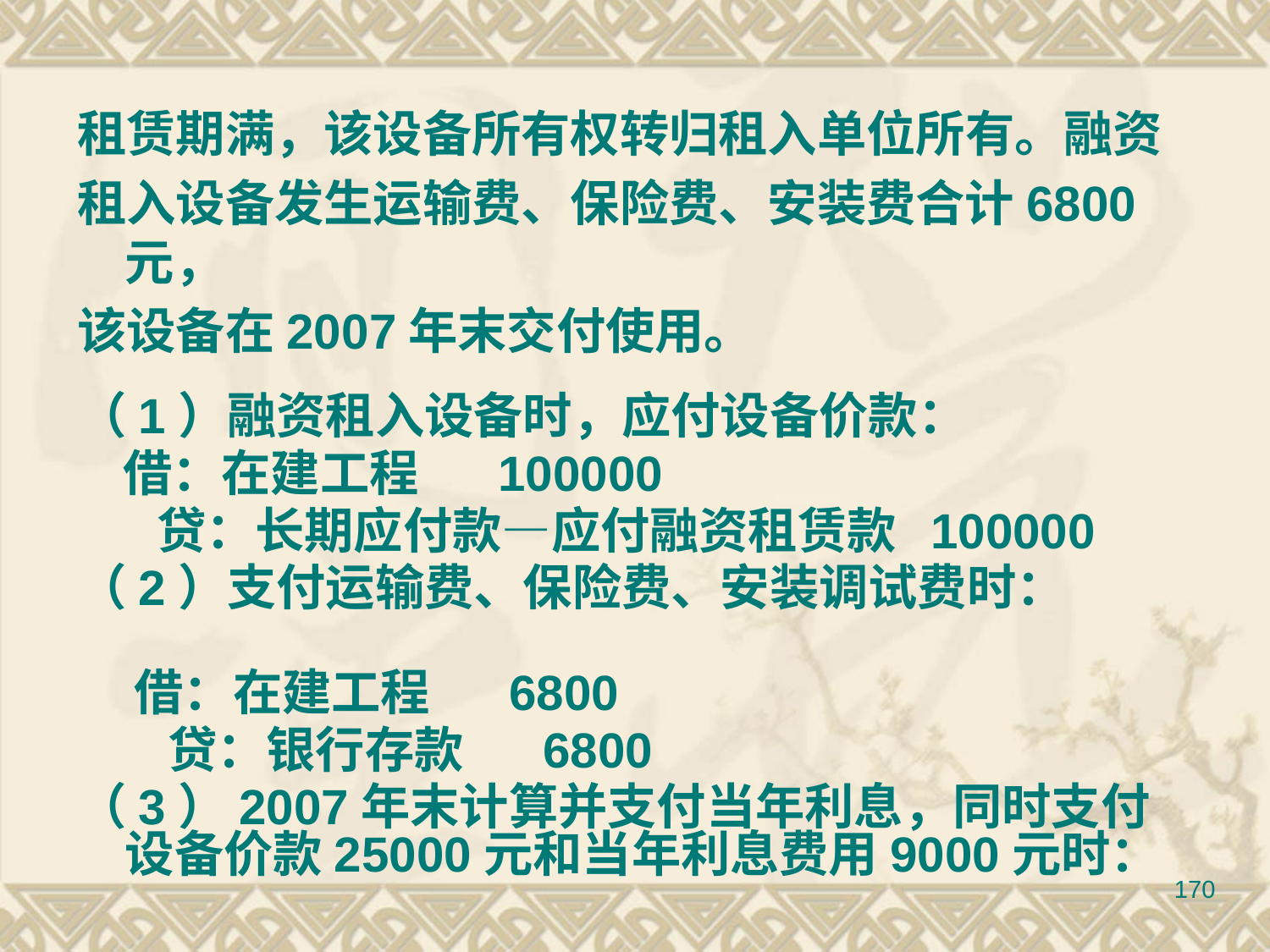

租赁期满，该设备所有权转归租入单位所有。融资
租入设备发生运输费、保险费、安装费合计6800元，
该设备在2007年末交付使用。

（1）融资租入设备时，应付设备价款：
   借：在建工程      100000
      贷：长期应付款—应付融资租赁款  100000
（2）支付运输费、保险费、安装调试费时：
    借：在建工程      6800
       贷：银行存款      6800
（3）2007年末计算并支付当年利息，同时支付设备价款25000元和当年利息费用9000元时：

170